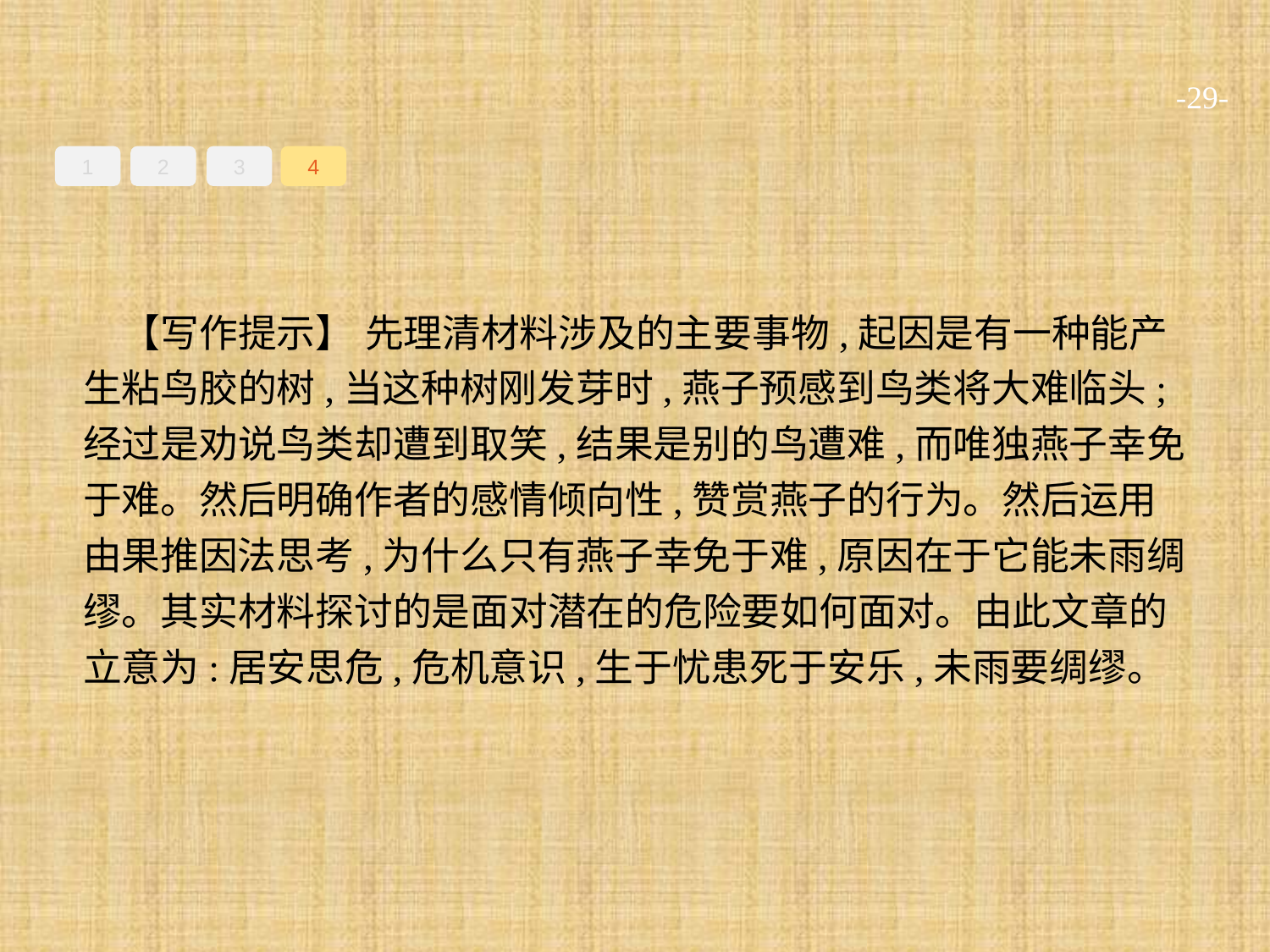

-29-
1
2
3
4
【写作提示】 先理清材料涉及的主要事物,起因是有一种能产生粘鸟胶的树,当这种树刚发芽时,燕子预感到鸟类将大难临头;经过是劝说鸟类却遭到取笑,结果是别的鸟遭难,而唯独燕子幸免于难。然后明确作者的感情倾向性,赞赏燕子的行为。然后运用由果推因法思考,为什么只有燕子幸免于难,原因在于它能未雨绸缪。其实材料探讨的是面对潜在的危险要如何面对。由此文章的立意为:居安思危,危机意识,生于忧患死于安乐,未雨要绸缪。